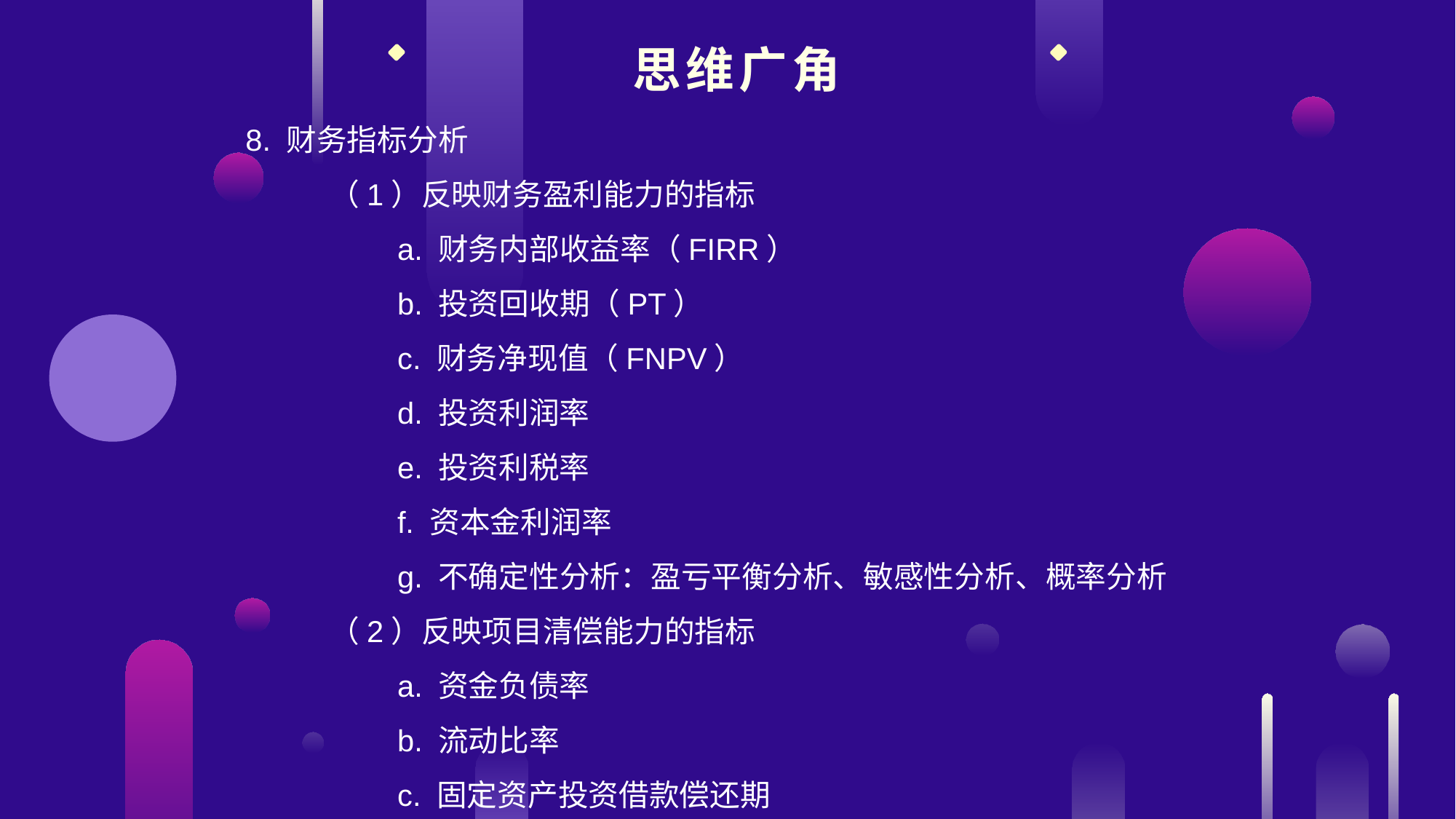

思维广角

　8. 财务指标分析
　　　　（1）反映财务盈利能力的指标
　　　　　　a. 财务内部收益率（FIRR）
　　　　　　b. 投资回收期（PT）
　　　　　　c. 财务净现值（FNPV）
　　　　　　d. 投资利润率
　　　　　　e. 投资利税率
　　　　　　f. 资本金利润率
　　　　　　g. 不确定性分析：盈亏平衡分析、敏感性分析、概率分析
　　　　（2）反映项目清偿能力的指标
　　　　　　a. 资金负债率
　　　　　　b. 流动比率
　　　　　　c. 固定资产投资借款偿还期